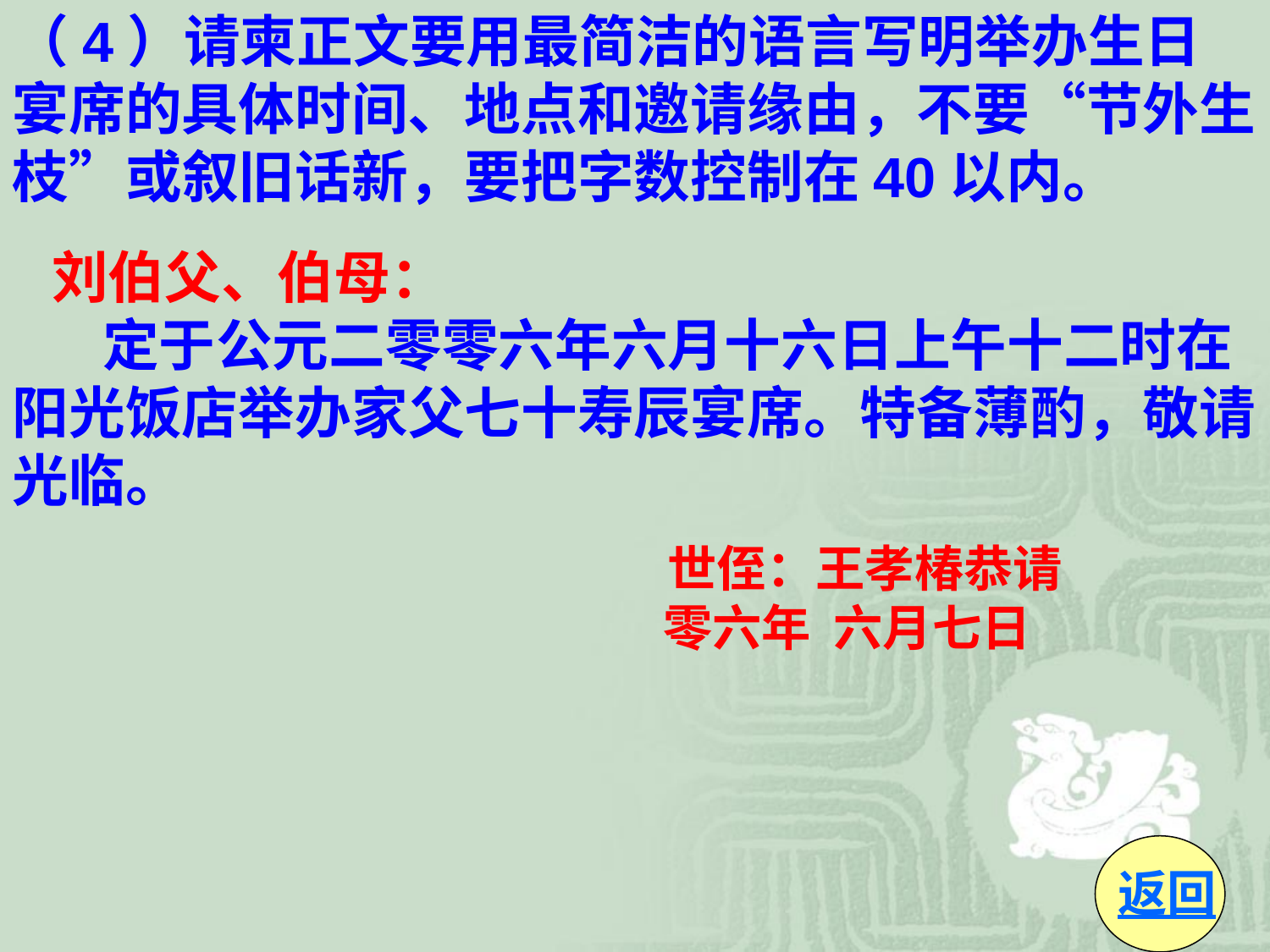

（4）请柬正文要用最简洁的语言写明举办生日宴席的具体时间、地点和邀请缘由，不要“节外生枝”或叙旧话新，要把字数控制在40以内。

  刘伯父、伯母：
       定于公元二零零六年六月十六日上午十二时在阳光饭店举办家父七十寿辰宴席。特备薄酌，敬请光临。
                                                                                          世侄：王孝椿恭请
                                                          零六年  六月七日

返回